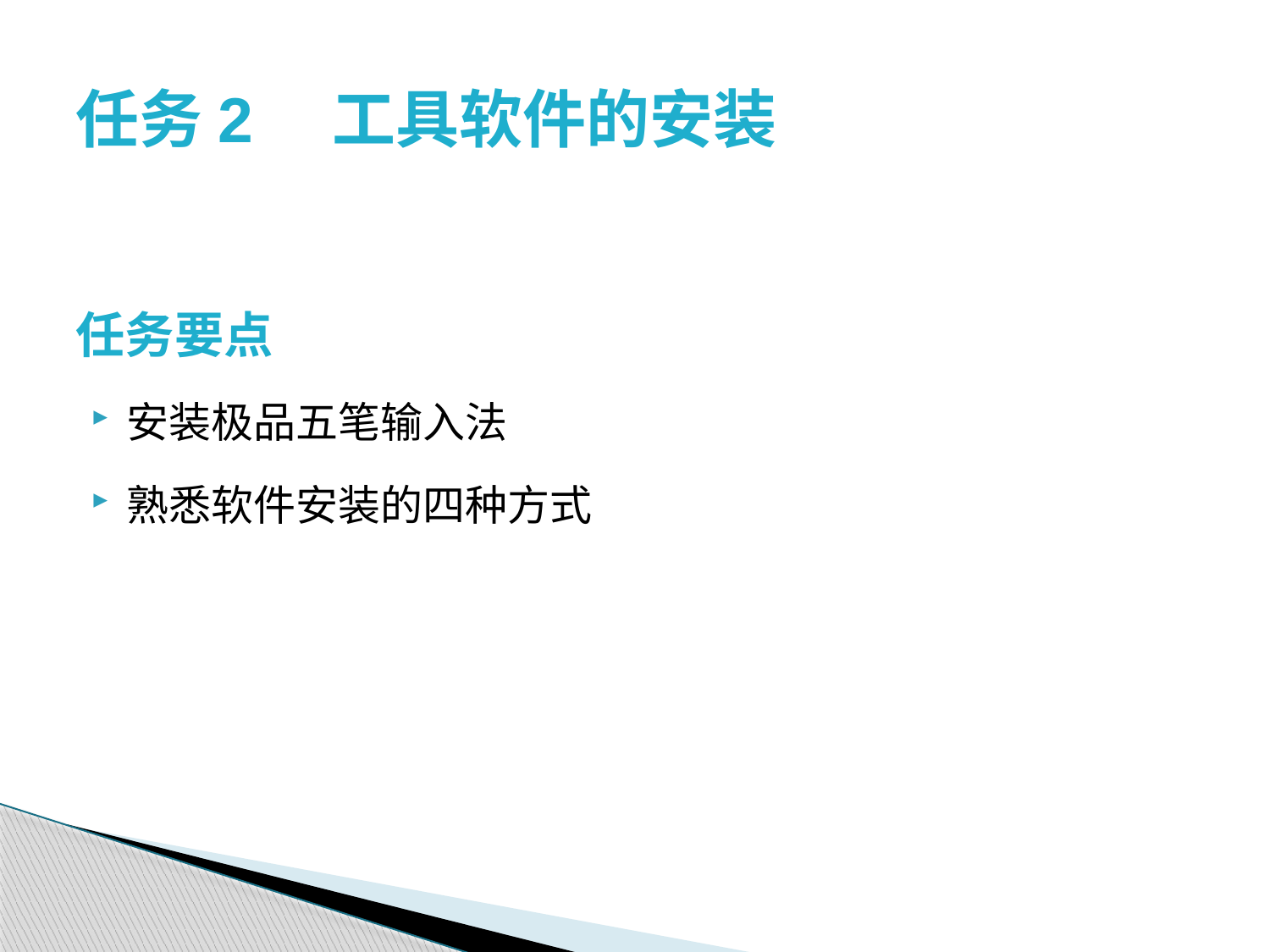

# 任务2　工具软件的安装
任务要点
安装极品五笔输入法
熟悉软件安装的四种方式